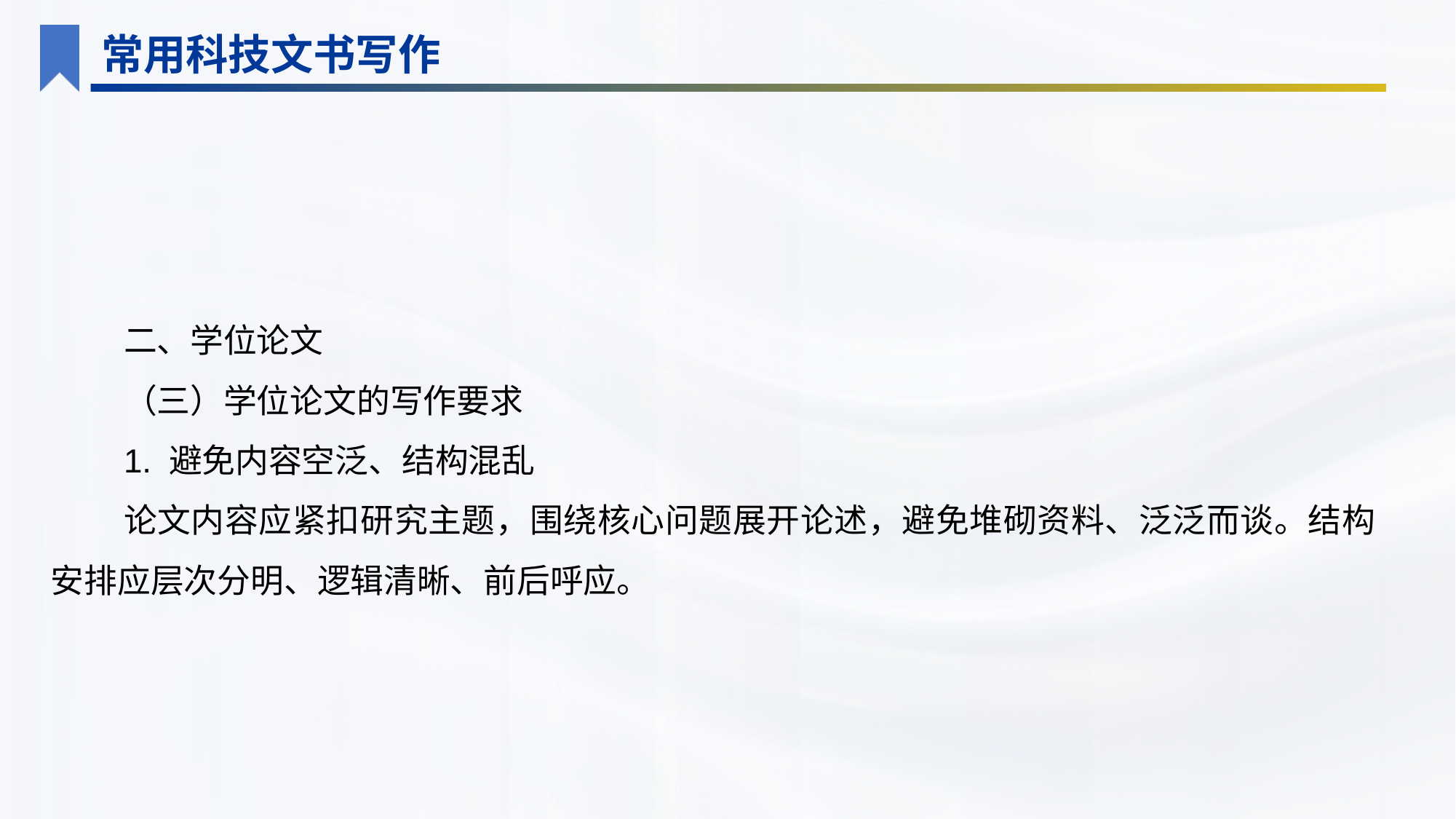

常用科技文书写作
二、学位论文
（三）学位论文的写作要求
1. 避免内容空泛、结构混乱
论文内容应紧扣研究主题，围绕核心问题展开论述，避免堆砌资料、泛泛而谈。结构安排应层次分明、逻辑清晰、前后呼应。